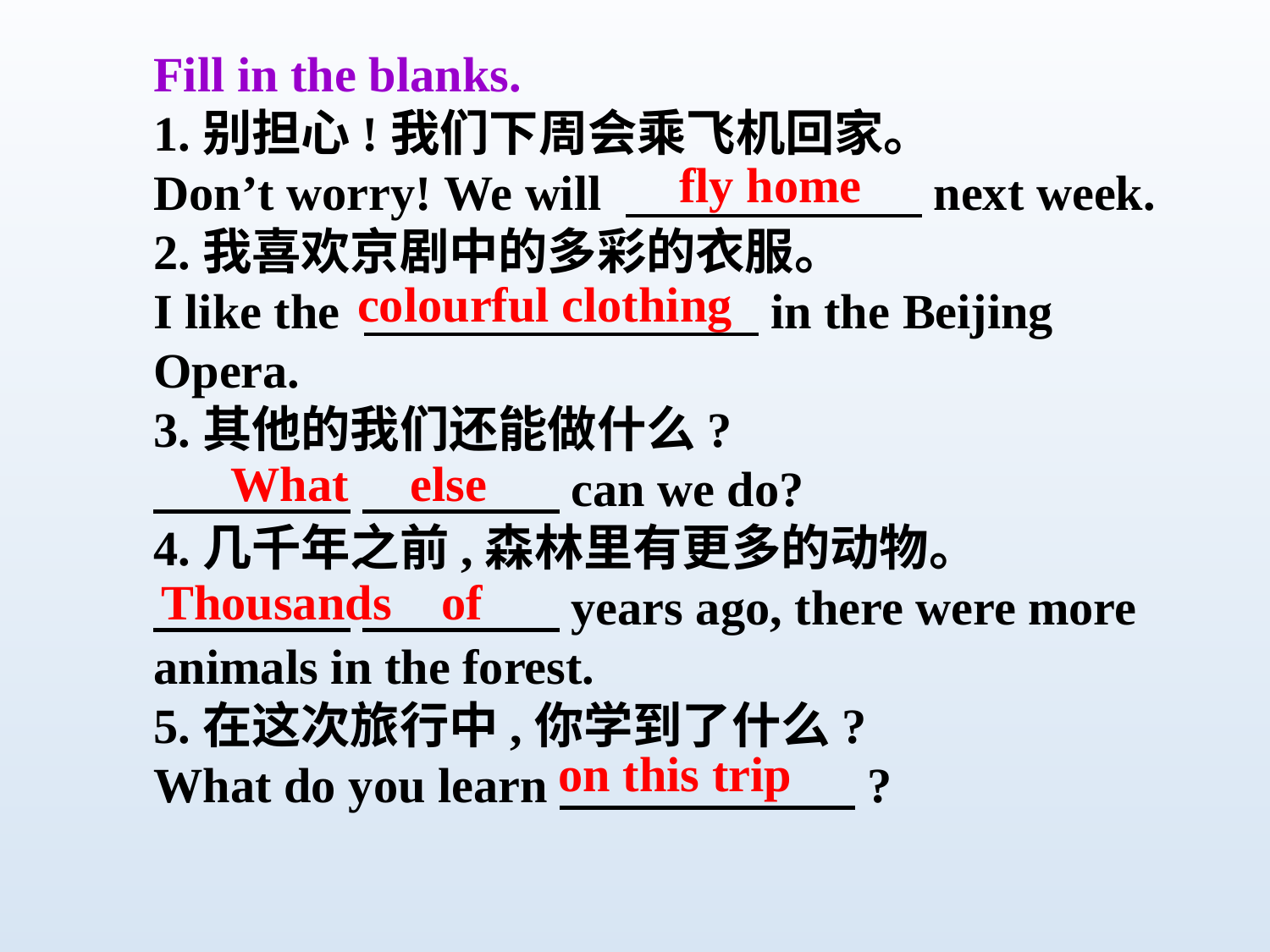

Fill in the blanks.
1.别担心!我们下周会乘飞机回家。
Don’t worry! We will 　　　　　　next week.
2.我喜欢京剧中的多彩的衣服。
I like the 　　　　　　　　in the Beijing Opera.
3.其他的我们还能做什么?
　　　　 　　　　can we do?
4.几千年之前,森林里有更多的动物。
　　　　 　　　　years ago, there were more animals in the forest.
5.在这次旅行中,你学到了什么?
What do you learn　　　　　　?

fly home
colourful clothing
What     else
Thousands    of
on this trip